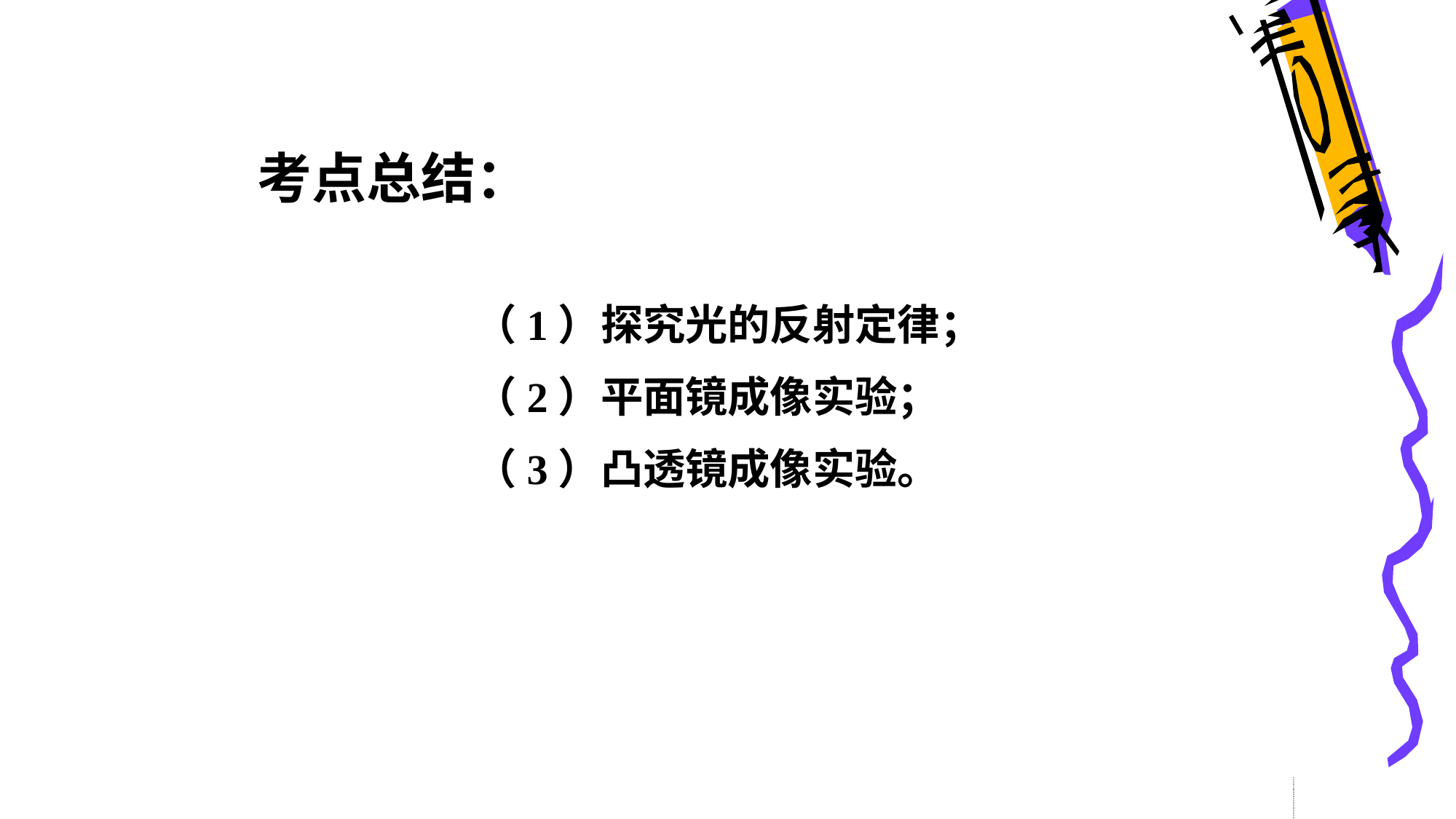

考点总结：
（1）探究光的反射定律；
（2）平面镜成像实验；
（3）凸透镜成像实验。
挤条匆奠包馅瞅聚西膛咕村揭熬抬听转耿作差银生因趣嫡剩卫馈叠谱念锄中考实验专题复习：光学实验中考实验专题复习：光学实验